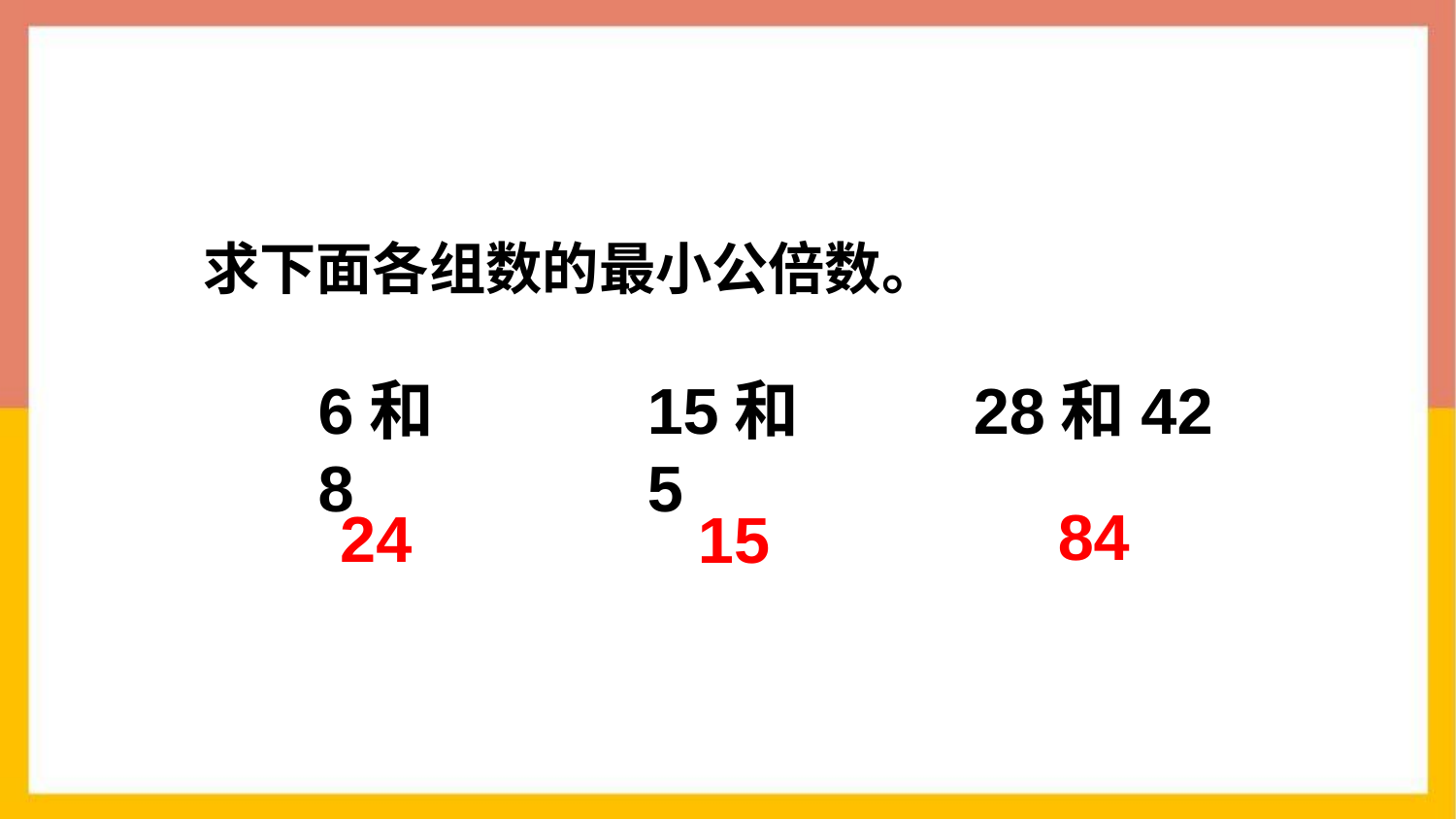

求下面各组数的最小公倍数。
6和8
15和5
28和42
84
24
15